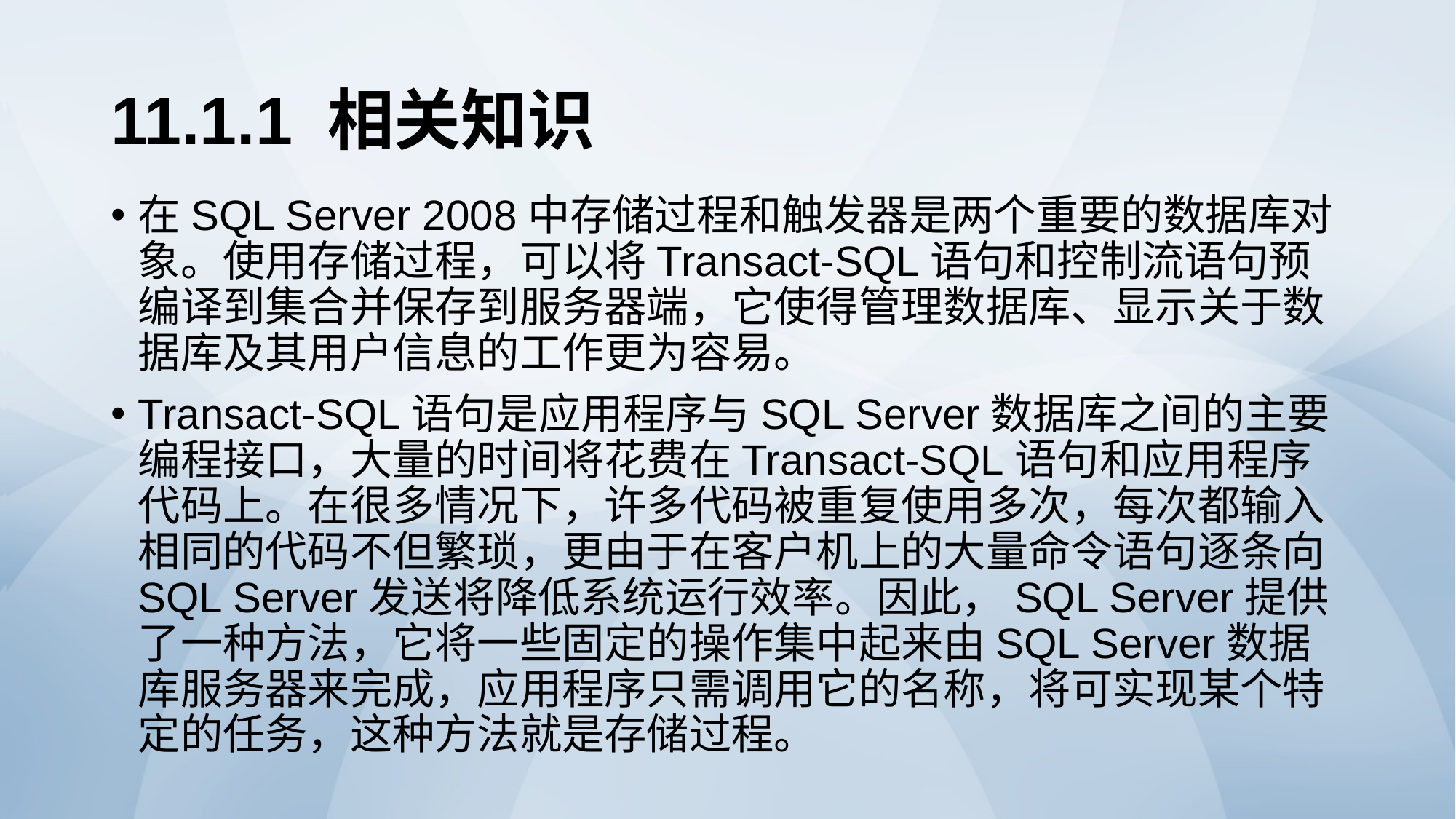

# 11.1.1 相关知识
在SQL Server 2008中存储过程和触发器是两个重要的数据库对象。使用存储过程，可以将Transact-SQL语句和控制流语句预编译到集合并保存到服务器端，它使得管理数据库、显示关于数据库及其用户信息的工作更为容易。
Transact-SQL语句是应用程序与SQL Server数据库之间的主要编程接口，大量的时间将花费在Transact-SQL语句和应用程序代码上。在很多情况下，许多代码被重复使用多次，每次都输入相同的代码不但繁琐，更由于在客户机上的大量命令语句逐条向SQL Server发送将降低系统运行效率。因此，SQL Server提供了一种方法，它将一些固定的操作集中起来由SQL Server数据库服务器来完成，应用程序只需调用它的名称，将可实现某个特定的任务，这种方法就是存储过程。